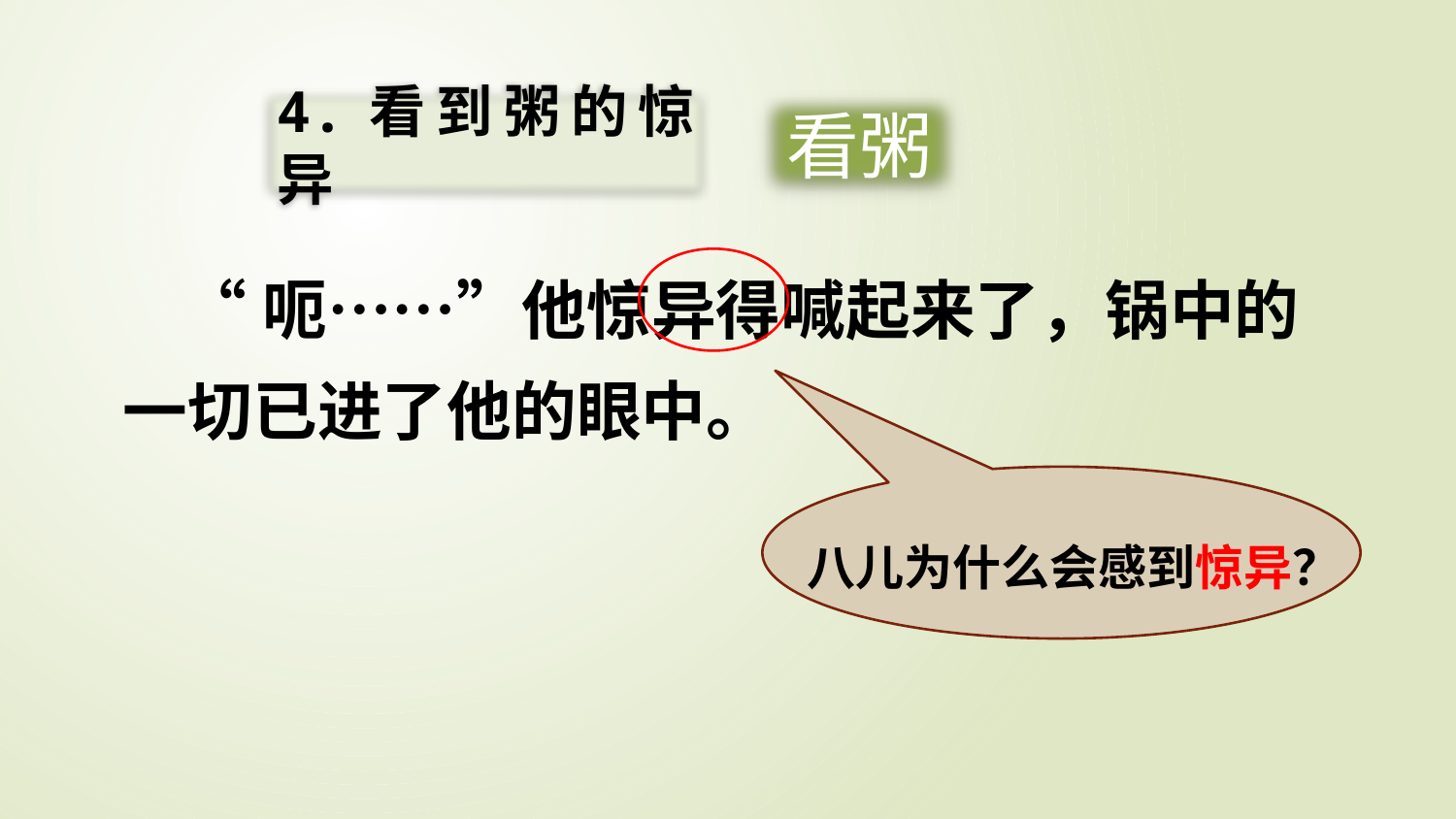

4.看到粥的惊异
看粥
    “呃……”他惊异得喊起来了，锅中的一切已进了他的眼中。

八儿为什么会感到惊异？